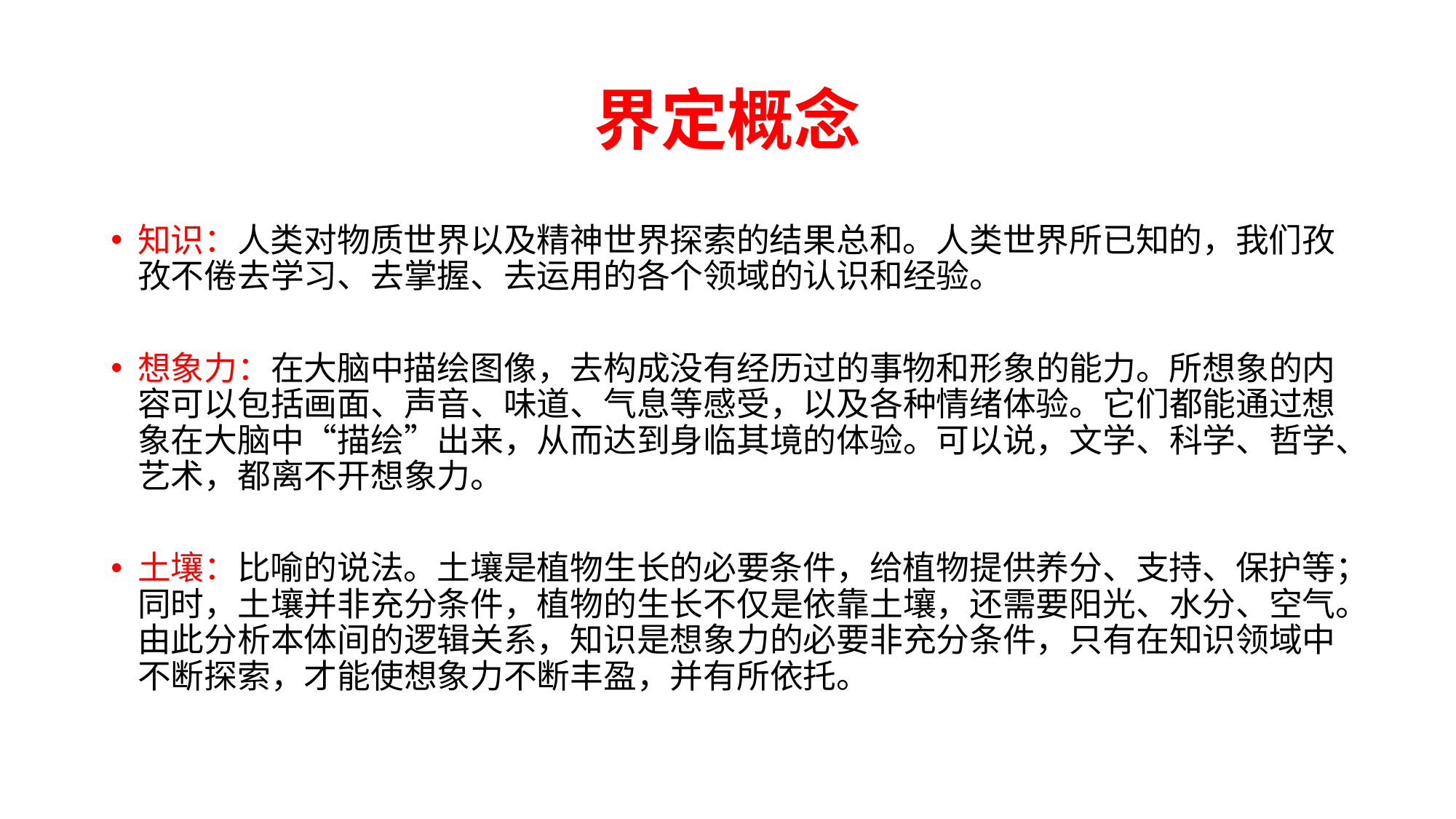

# 界定概念
知识：人类对物质世界以及精神世界探索的结果总和。人类世界所已知的，我们孜孜不倦去学习、去掌握、去运用的各个领域的认识和经验。

想象力：在大脑中描绘图像，去构成没有经历过的事物和形象的能力。所想象的内容可以包括画面、声音、味道、气息等感受，以及各种情绪体验。它们都能通过想象在大脑中“描绘”出来，从而达到身临其境的体验。可以说，文学、科学、哲学、艺术，都离不开想象力。

土壤：比喻的说法。土壤是植物生长的必要条件，给植物提供养分、支持、保护等；同时，土壤并非充分条件，植物的生长不仅是依靠土壤，还需要阳光、水分、空气。由此分析本体间的逻辑关系，知识是想象力的必要非充分条件，只有在知识领域中不断探索，才能使想象力不断丰盈，并有所依托。